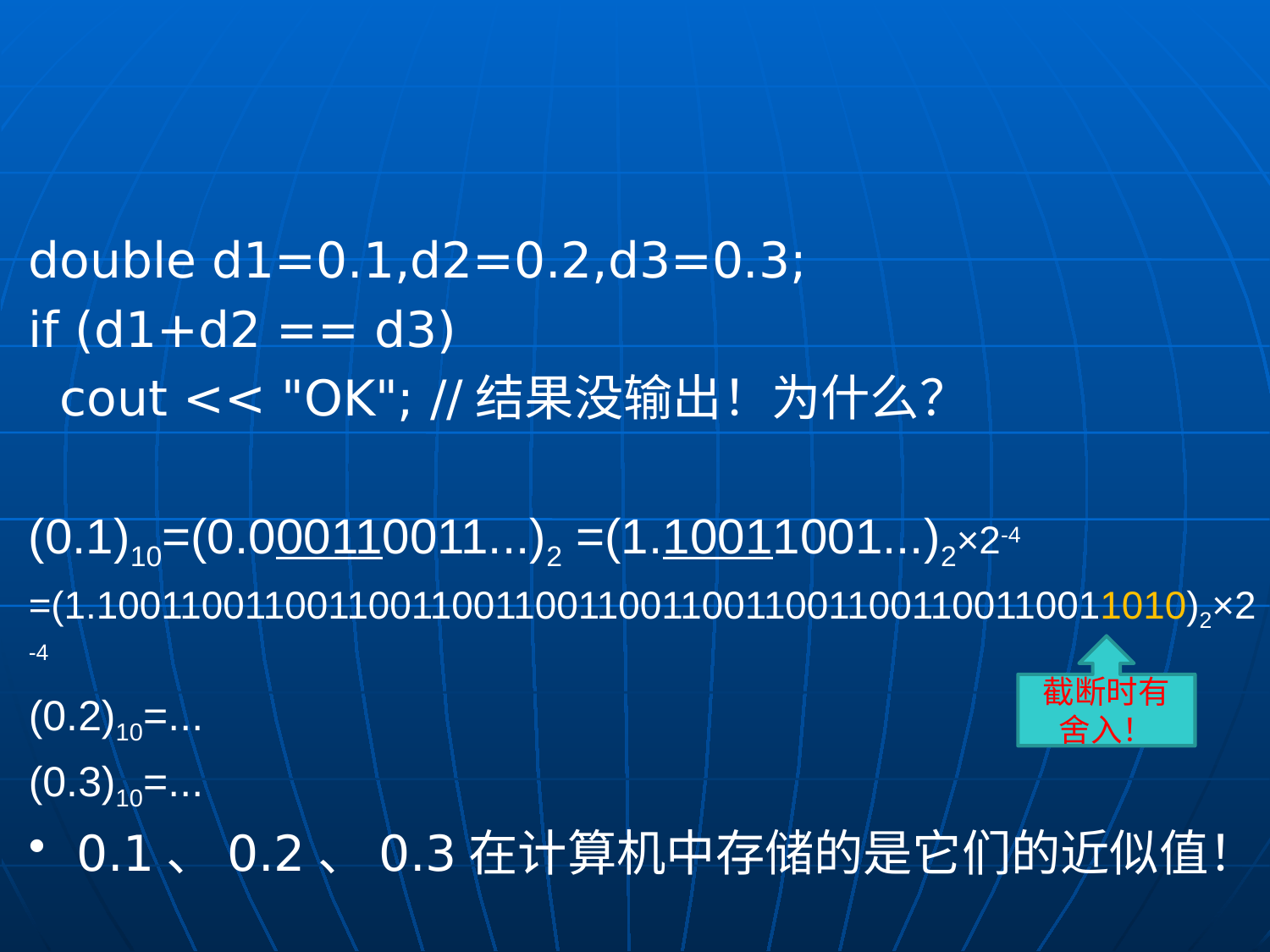

#
double d1=0.1,d2=0.2,d3=0.3;
if (d1+d2 == d3)
  cout << "OK"; //结果没输出！为什么？

(0.1)10=(0.000110011...)2 =(1.10011001...)2×2-4
=(1.1001100110011001100110011001100110011001100110011010)2×2-4
(0.2)10=...
(0.3)10=...
0.1、0.2、0.3在计算机中存储的是它们的近似值！
截断时有舍入！